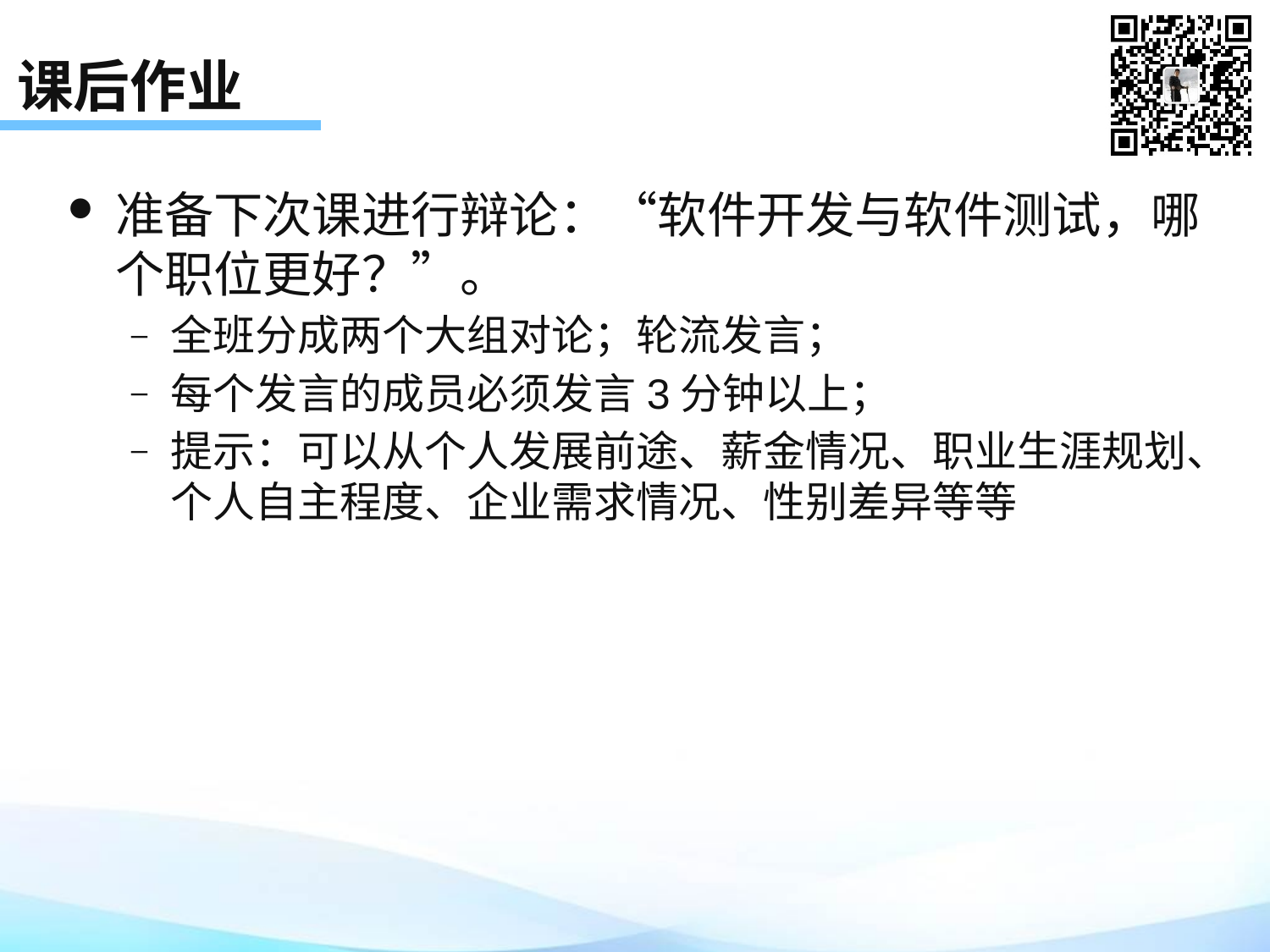

# 课后作业
准备下次课进行辩论：“软件开发与软件测试，哪个职位更好？”。
全班分成两个大组对论；轮流发言；
每个发言的成员必须发言3分钟以上；
提示：可以从个人发展前途、薪金情况、职业生涯规划、个人自主程度、企业需求情况、性别差异等等